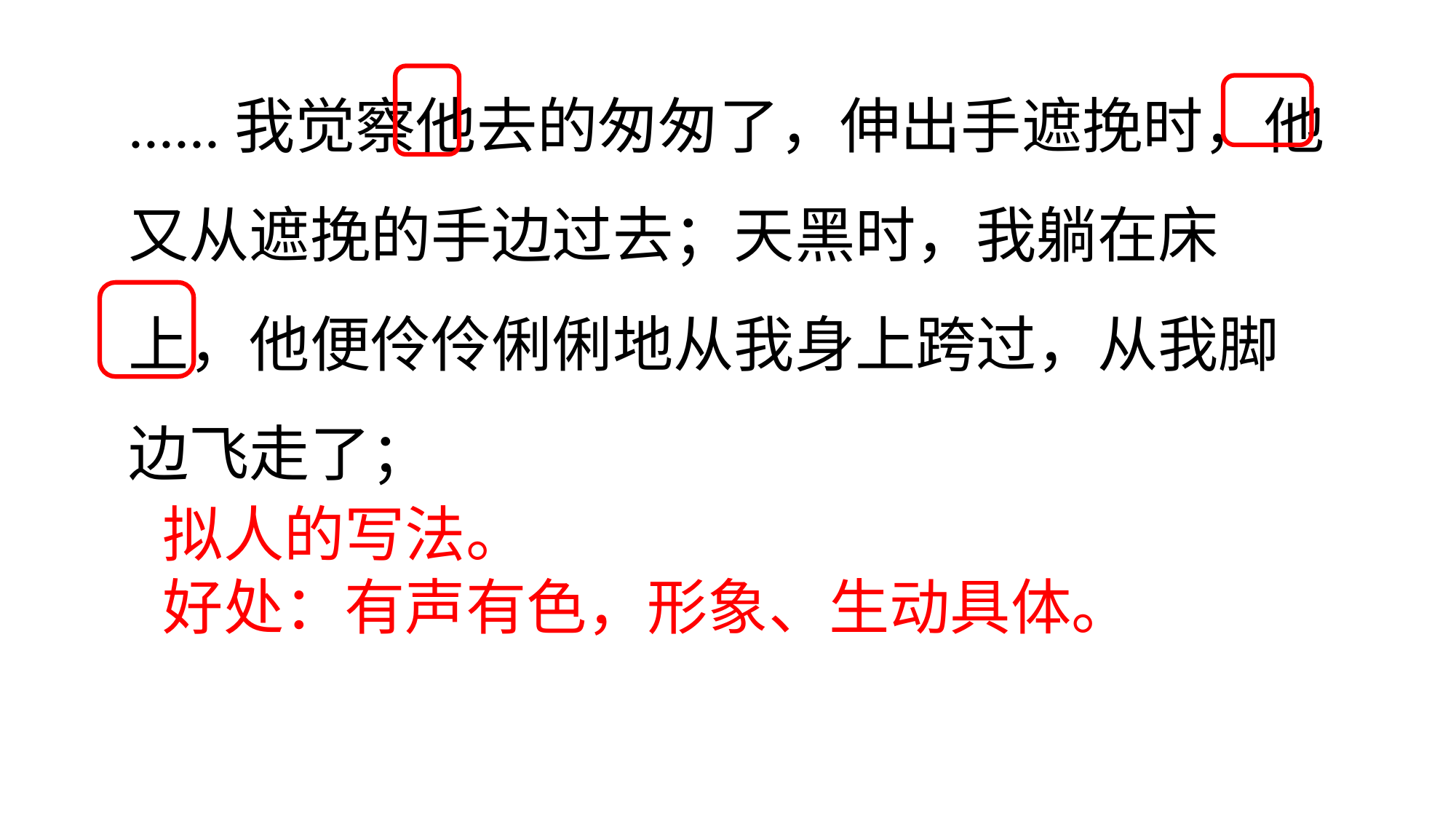

......我觉察他去的匆匆了，伸出手遮挽时，他又从遮挽的手边过去；天黑时，我躺在床上，他便伶伶俐俐地从我身上跨过，从我脚边飞走了；

拟人的写法。
好处：有声有色，形象、生动具体。